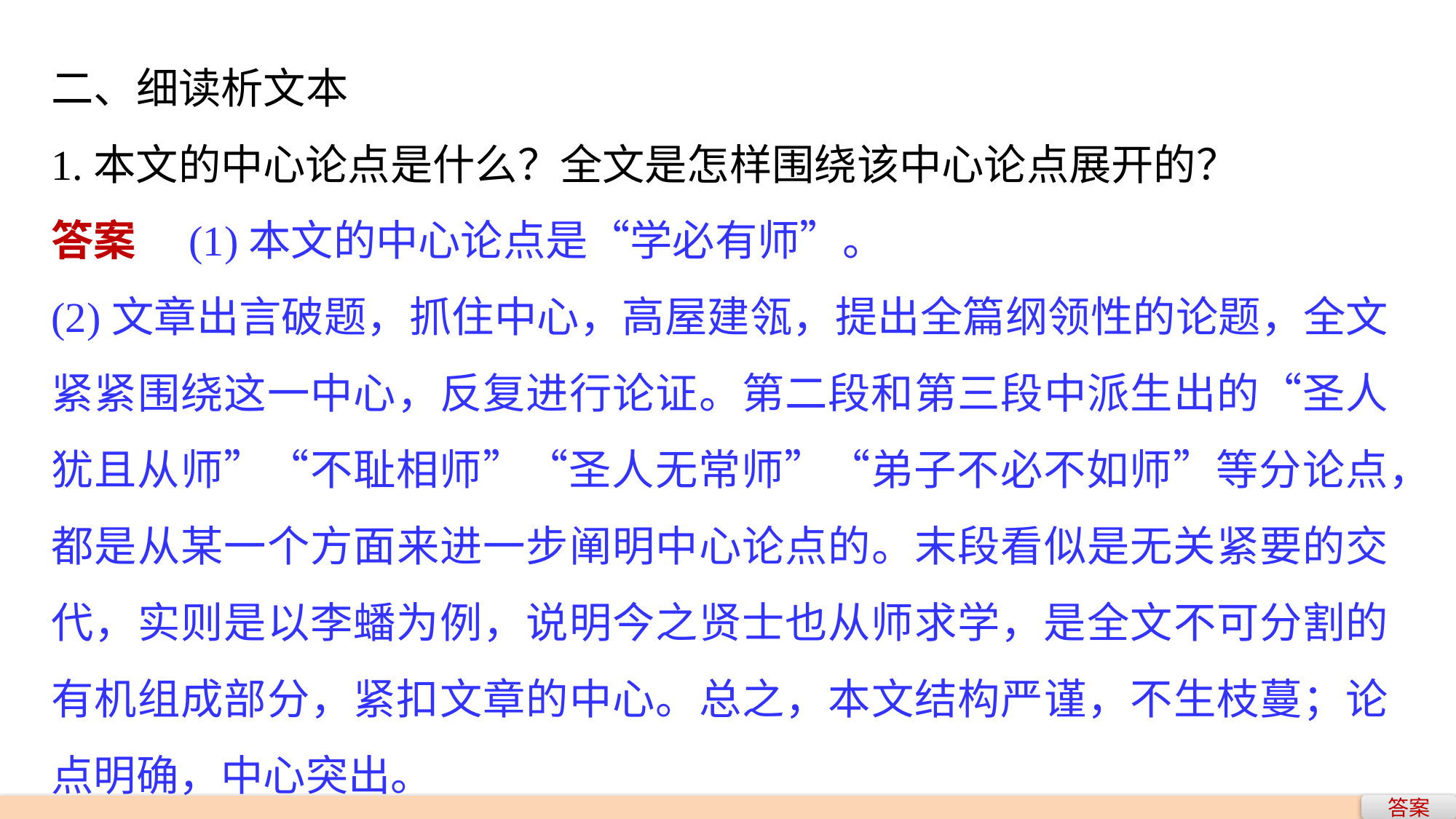

二、细读析文本
1.本文的中心论点是什么？全文是怎样围绕该中心论点展开的？
答案　(1)本文的中心论点是“学必有师”。
(2)文章出言破题，抓住中心，高屋建瓴，提出全篇纲领性的论题，全文紧紧围绕这一中心，反复进行论证。第二段和第三段中派生出的“圣人犹且从师”“不耻相师”“圣人无常师”“弟子不必不如师”等分论点，都是从某一个方面来进一步阐明中心论点的。末段看似是无关紧要的交代，实则是以李蟠为例，说明今之贤士也从师求学，是全文不可分割的有机组成部分，紧扣文章的中心。总之，本文结构严谨，不生枝蔓；论点明确，中心突出。
答案